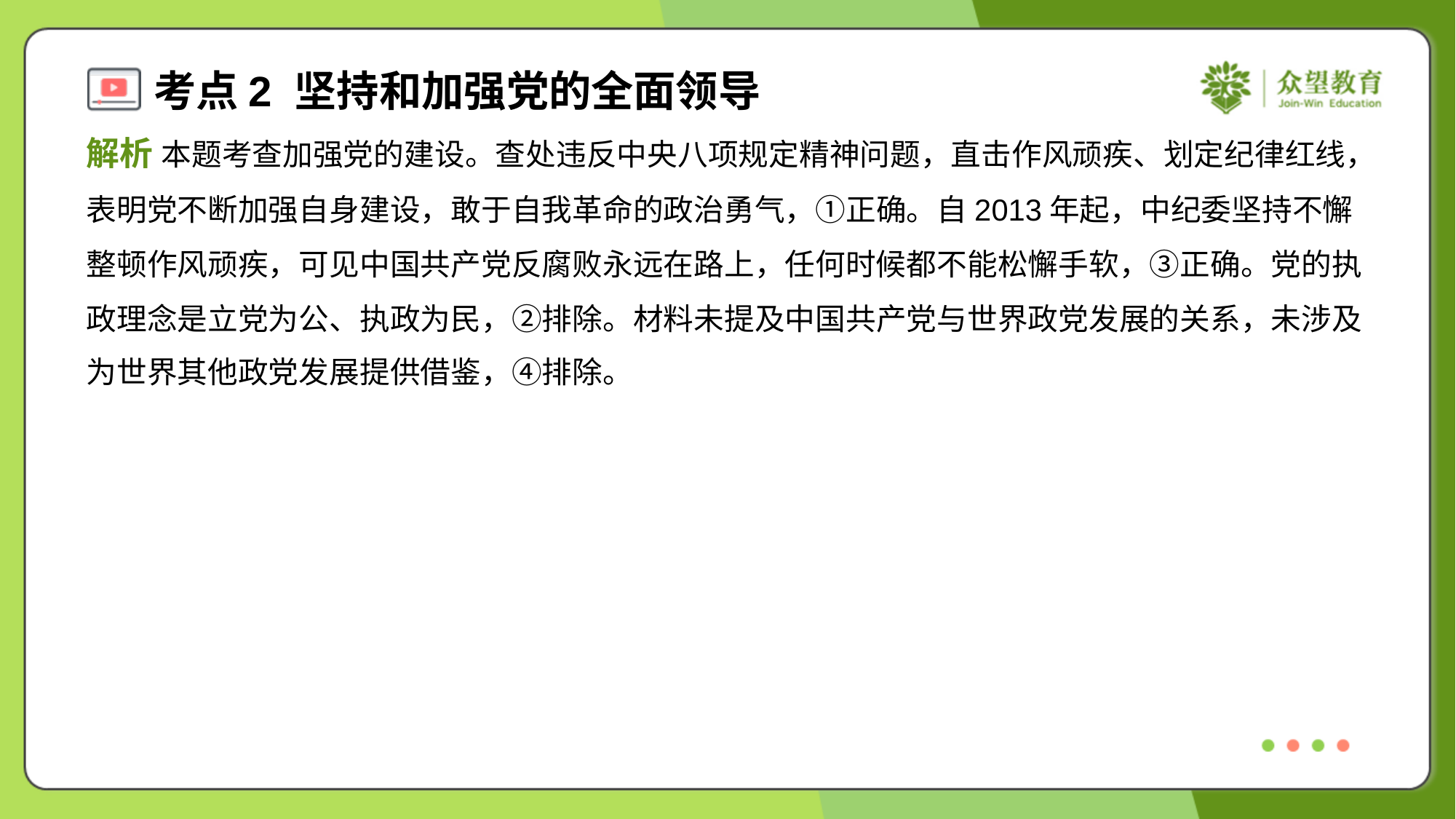

解析 本题考查加强党的建设。查处违反中央八项规定精神问题，直击作风顽疾、划定纪律红线，
表明党不断加强自身建设，敢于自我革命的政治勇气，①正确。自2013年起，中纪委坚持不懈
整顿作风顽疾，可见中国共产党反腐败永远在路上，任何时候都不能松懈手软，③正确。党的执
政理念是立党为公、执政为民，②排除。材料未提及中国共产党与世界政党发展的关系，未涉及
为世界其他政党发展提供借鉴，④排除。